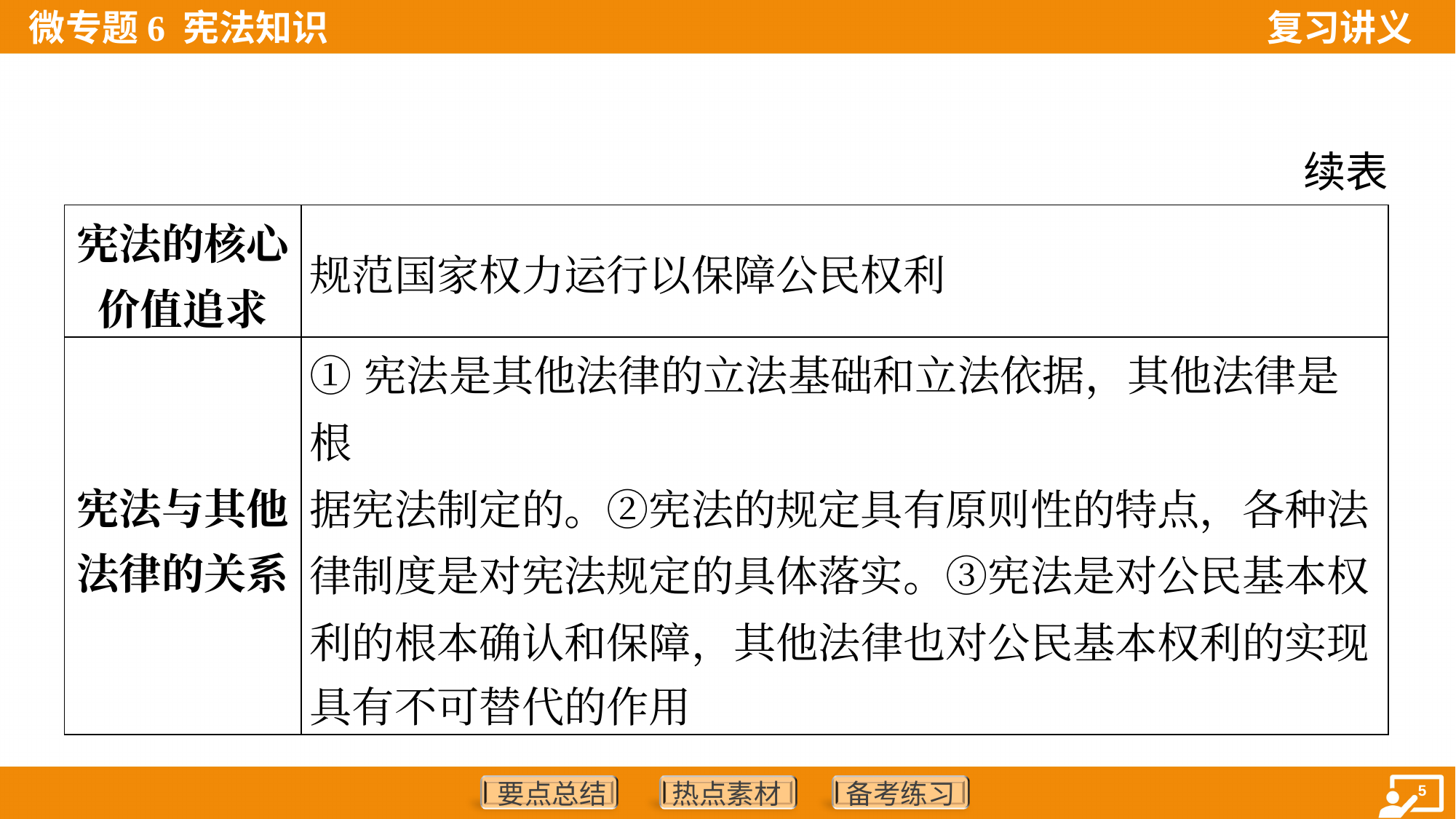

续表
| 宪法的核心 价值追求 | 规范国家权力运行以保障公民权利 |
| --- | --- |
| 宪法与其他 法律的关系 | ①宪法是其他法律的立法基础和立法依据，其他法律是根 据宪法制定的。②宪法的规定具有原则性的特点，各种法 律制度是对宪法规定的具体落实。③宪法是对公民基本权 利的根本确认和保障，其他法律也对公民基本权利的实现 具有不可替代的作用 |